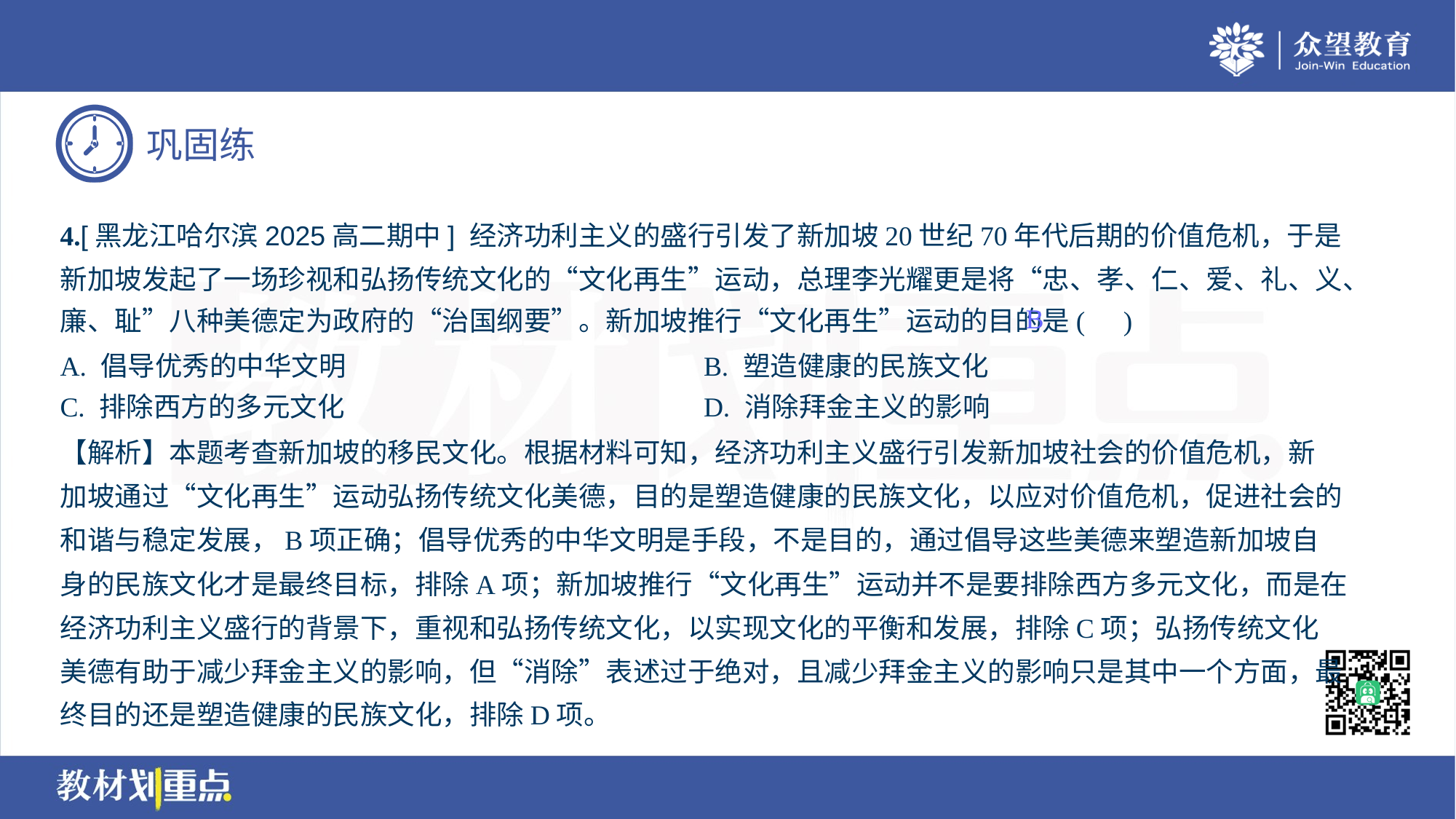

4.[黑龙江哈尔滨2025高二期中] 经济功利主义的盛行引发了新加坡20世纪70年代后期的价值危机，于是
新加坡发起了一场珍视和弘扬传统文化的“文化再生”运动，总理李光耀更是将“忠、孝、仁、爱、礼、义、
廉、耻”八种美德定为政府的“治国纲要”。新加坡推行“文化再生”运动的目的是(     )
B
A. 倡导优秀的中华文明	B. 塑造健康的民族文化
C. 排除西方的多元文化	D. 消除拜金主义的影响
【解析】本题考查新加坡的移民文化。根据材料可知，经济功利主义盛行引发新加坡社会的价值危机，新
加坡通过“文化再生”运动弘扬传统文化美德，目的是塑造健康的民族文化，以应对价值危机，促进社会的
和谐与稳定发展，B项正确；倡导优秀的中华文明是手段，不是目的，通过倡导这些美德来塑造新加坡自
身的民族文化才是最终目标，排除A项；新加坡推行“文化再生”运动并不是要排除西方多元文化，而是在
经济功利主义盛行的背景下，重视和弘扬传统文化，以实现文化的平衡和发展，排除C项；弘扬传统文化
美德有助于减少拜金主义的影响，但“消除”表述过于绝对，且减少拜金主义的影响只是其中一个方面，最
终目的还是塑造健康的民族文化，排除D项。